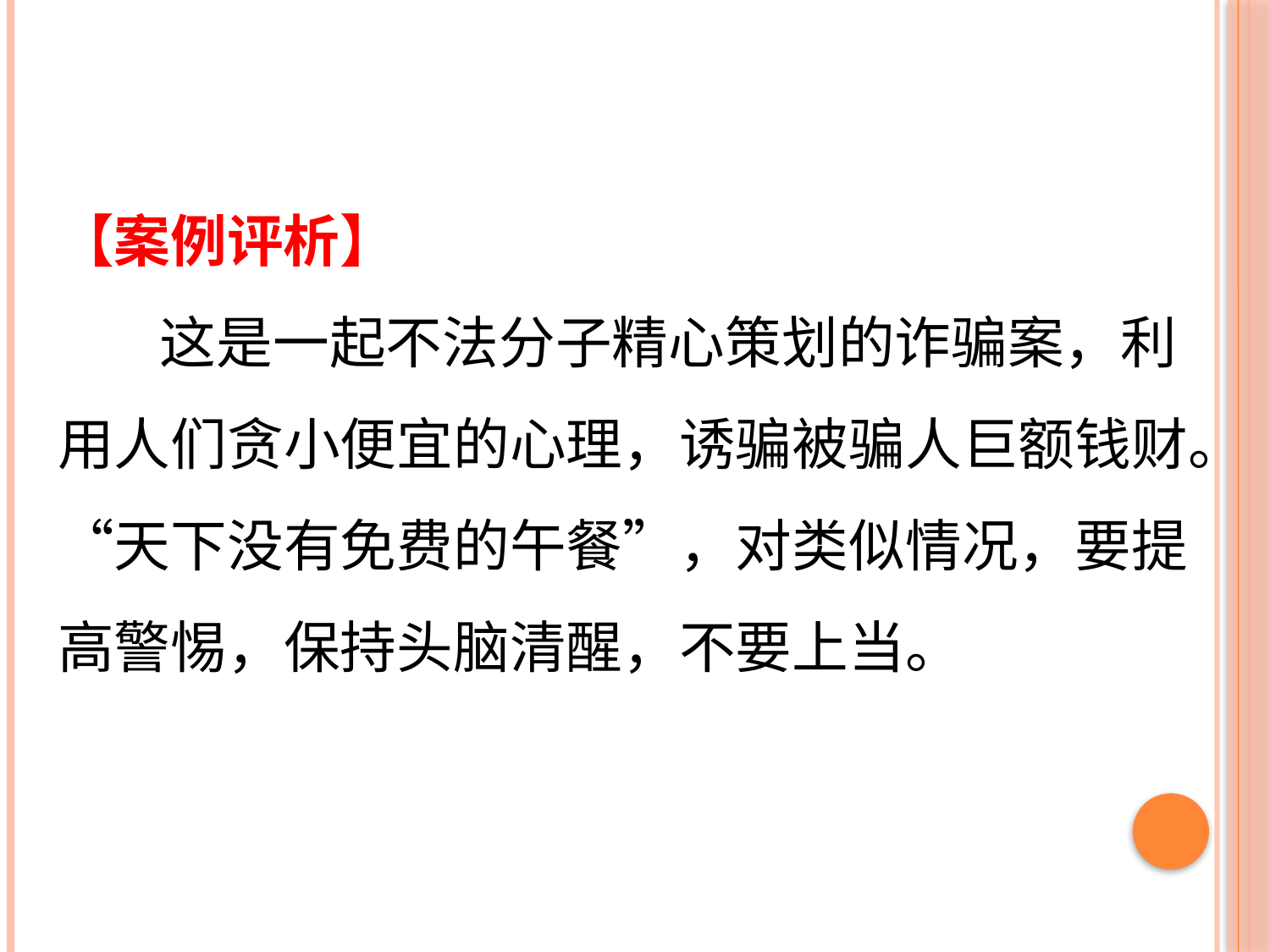

【案例评析】
       这是一起不法分子精心策划的诈骗案，利用人们贪小便宜的心理，诱骗被骗人巨额钱财。“天下没有免费的午餐”，对类似情况，要提高警惕，保持头脑清醒，不要上当。